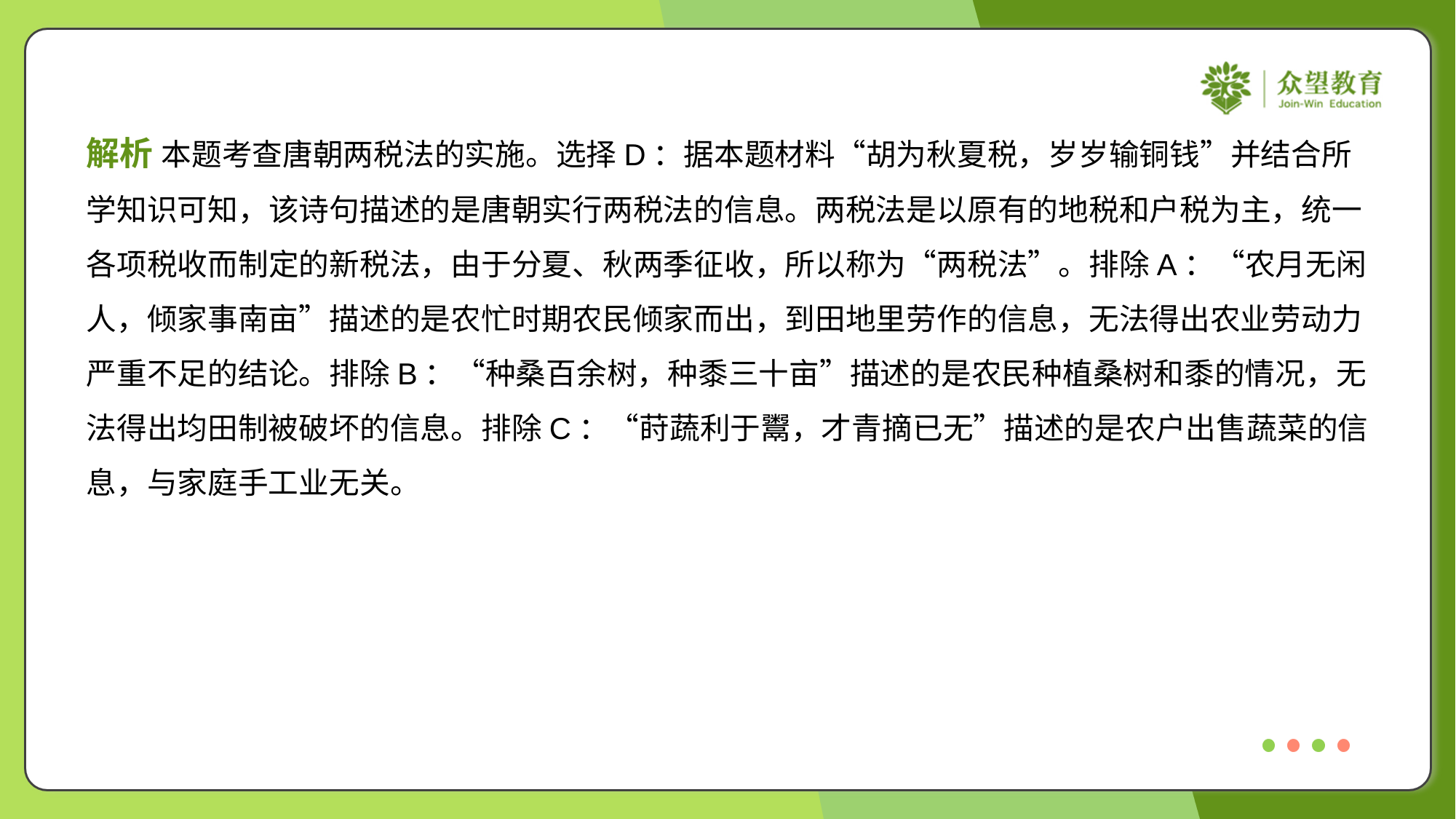

解析 本题考查唐朝两税法的实施。选择D：据本题材料“胡为秋夏税，岁岁输铜钱”并结合所
学知识可知，该诗句描述的是唐朝实行两税法的信息。两税法是以原有的地税和户税为主，统一
各项税收而制定的新税法，由于分夏、秋两季征收，所以称为“两税法”。排除A：“农月无闲
人，倾家事南亩”描述的是农忙时期农民倾家而出，到田地里劳作的信息，无法得出农业劳动力
严重不足的结论。排除B：“种桑百余树，种黍三十亩”描述的是农民种植桑树和黍的情况，无
法得出均田制被破坏的信息。排除C：“莳蔬利于鬻，才青摘已无”描述的是农户出售蔬菜的信
息，与家庭手工业无关。